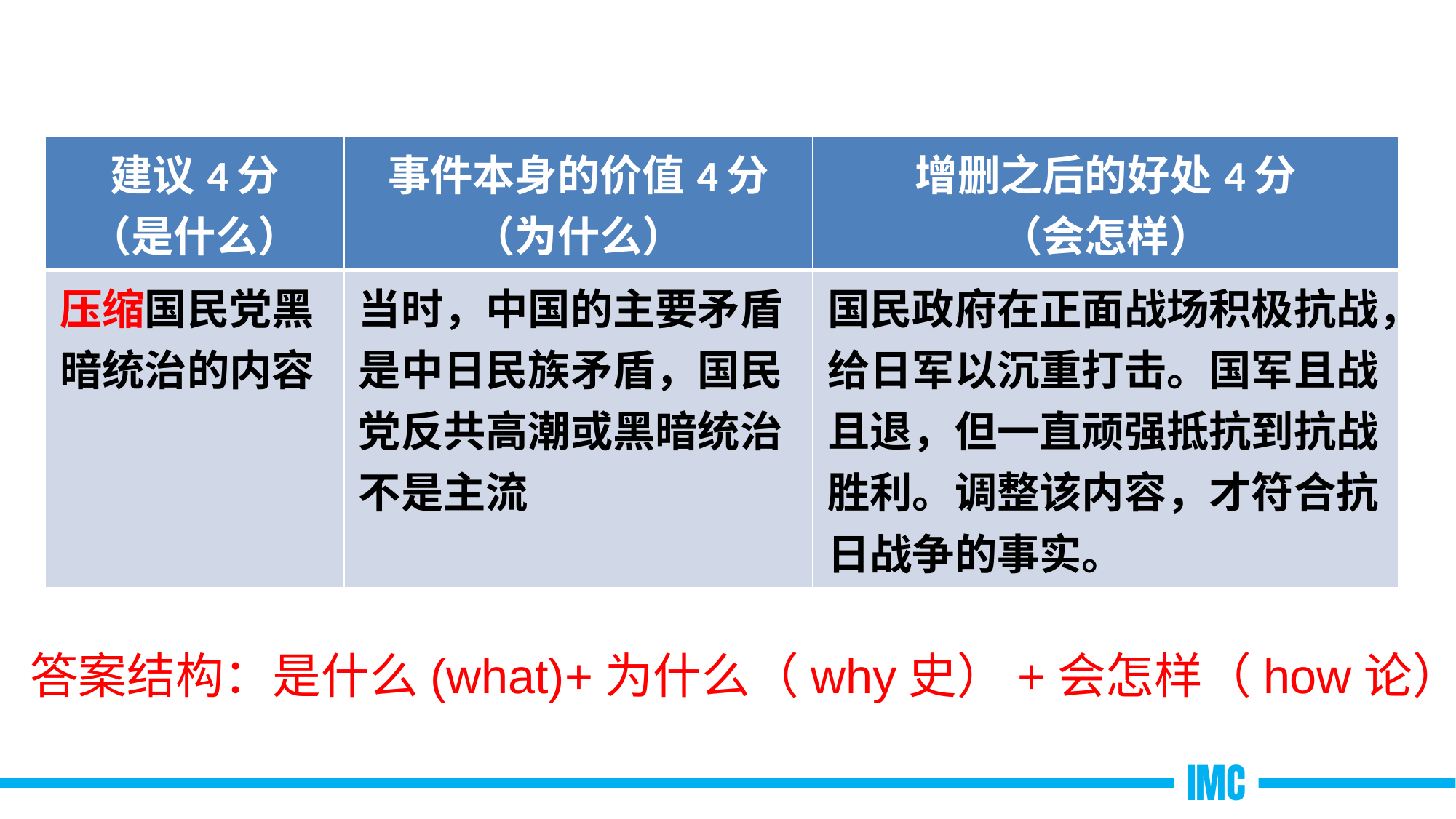

| 建议4分 （是什么） | 事件本身的价值4分 （为什么） | 增删之后的好处4分 （会怎样） |
| --- | --- | --- |
| 压缩国民党黑暗统治的内容 | 当时，中国的主要矛盾是中日民族矛盾，国民党反共高潮或黑暗统治不是主流 | 国民政府在正面战场积极抗战，给日军以沉重打击。国军且战且退，但一直顽强抵抗到抗战胜利。调整该内容，才符合抗日战争的事实。 |
答案结构：是什么(what)+为什么（why史）+会怎样（how论）